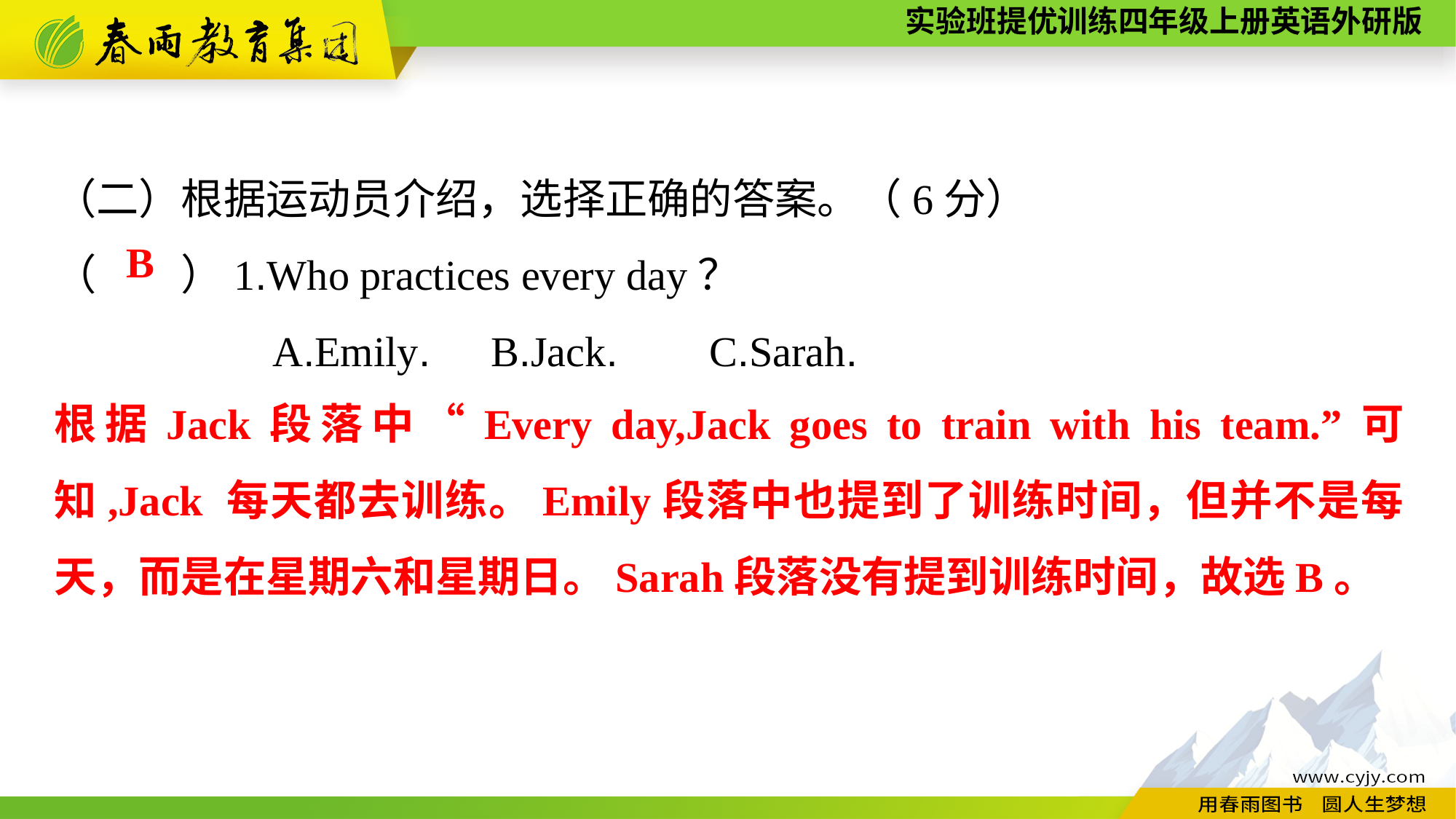

（二）根据运动员介绍，选择正确的答案。（6分）
（　　）1.Who practices every day？
		A.Emily.	B.Jack.	C.Sarah.

B
根据Jack段落中“Every day,Jack goes to train with his team.”可知,Jack 每天都去训练。Emily段落中也提到了训练时间，但并不是每天，而是在星期六和星期日。Sarah段落没有提到训练时间，故选B。